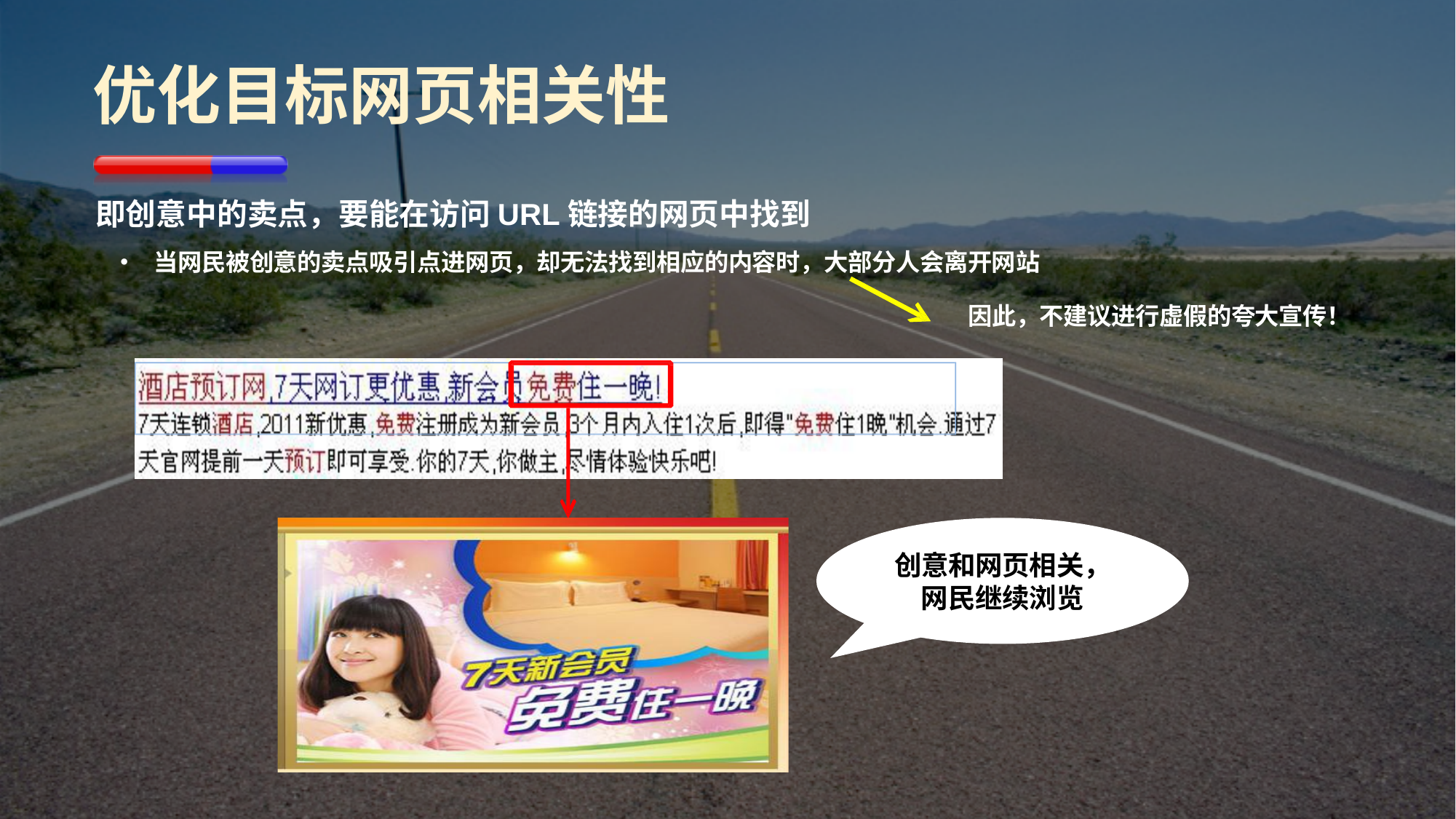

# 优化目标网页相关性
即创意中的卖点，要能在访问URL链接的网页中找到

•  当网民被创意的卖点吸引点进网页，却无法找到相应的内容时，大部分人会离开网站

因此，不建议进行虚假的夸大宣传！

创意和网页相关，网民继续浏览